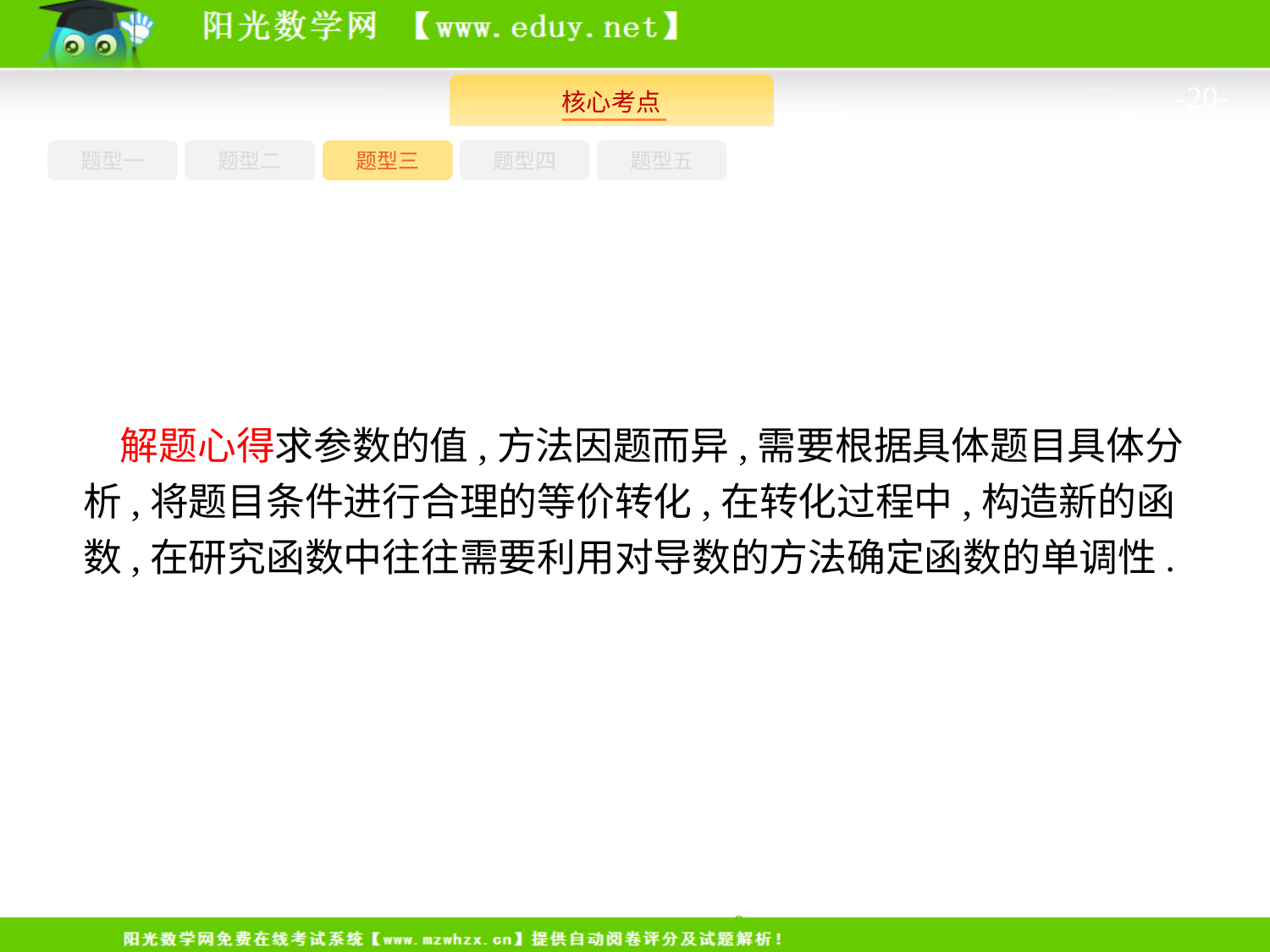

-20-
题型一
题型三
题型四
题型五
题型二
解题心得求参数的值,方法因题而异,需要根据具体题目具体分析,将题目条件进行合理的等价转化,在转化过程中,构造新的函数,在研究函数中往往需要利用对导数的方法确定函数的单调性.